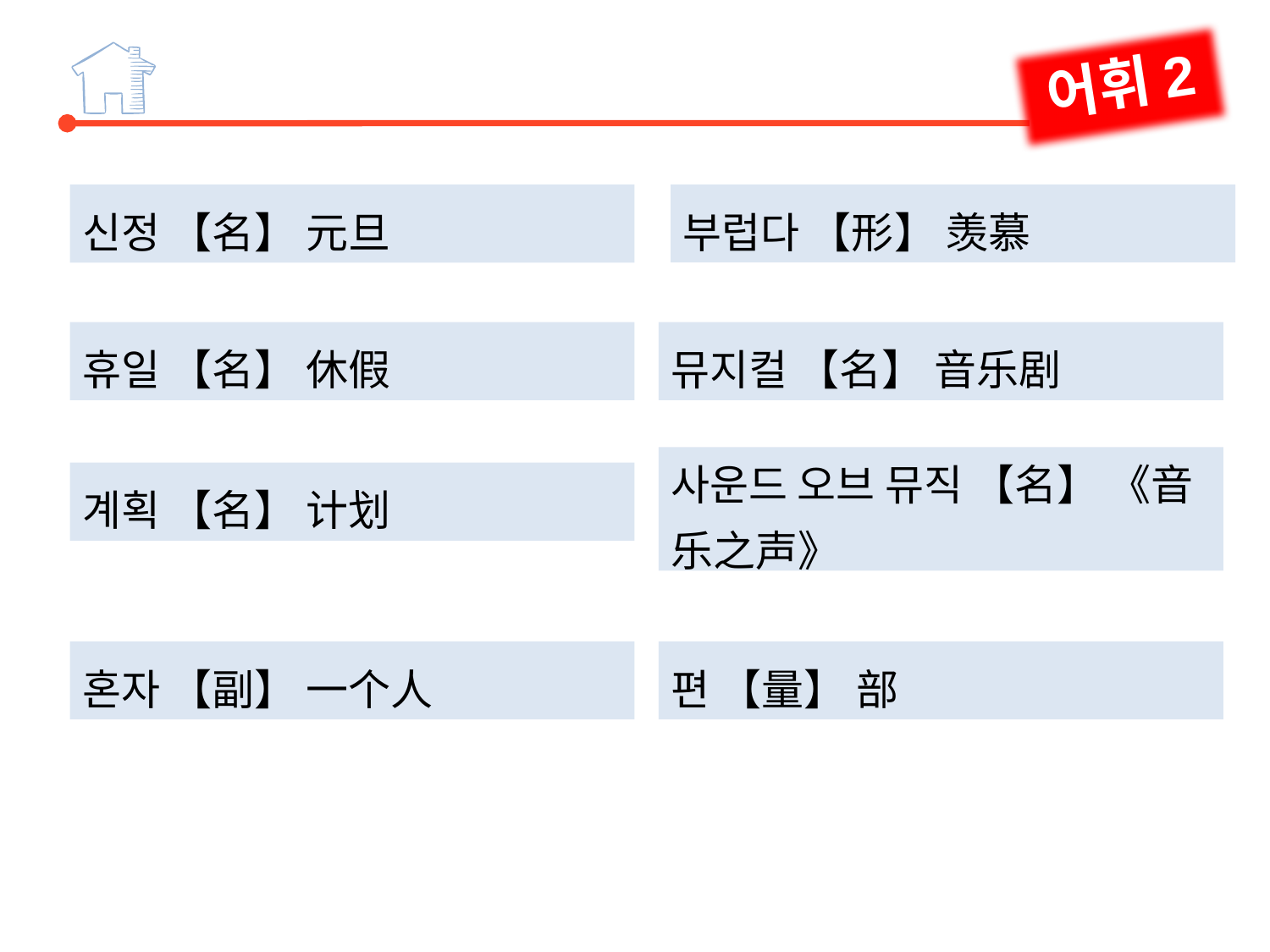

어휘2

부럽다 【形】 羡慕
신정 【名】 元旦
뮤지컬 【名】 音乐剧
휴일 【名】 休假
사운드 오브 뮤직 【名】 《音乐之声》
계획 【名】 计划
편 【量】 部
혼자 【副】 一个人